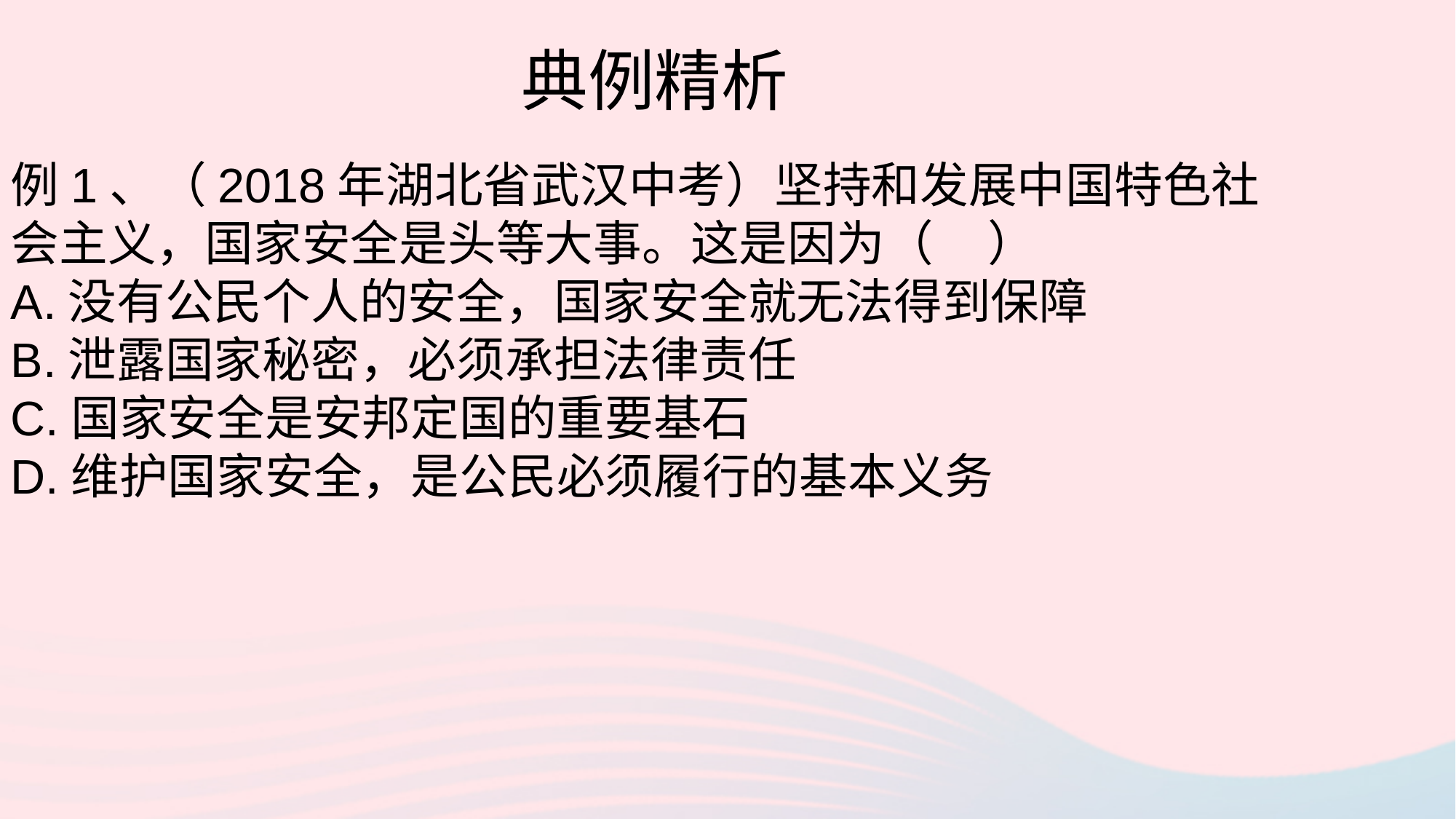

典例精析
例1、（2018年湖北省武汉中考）坚持和发展中国特色社会主义，国家安全是头等大事。这是因为（     ）
A.没有公民个人的安全，国家安全就无法得到保障
B.泄露国家秘密，必须承担法律责任
C.国家安全是安邦定国的重要基石
D.维护国家安全，是公民必须履行的基本义务